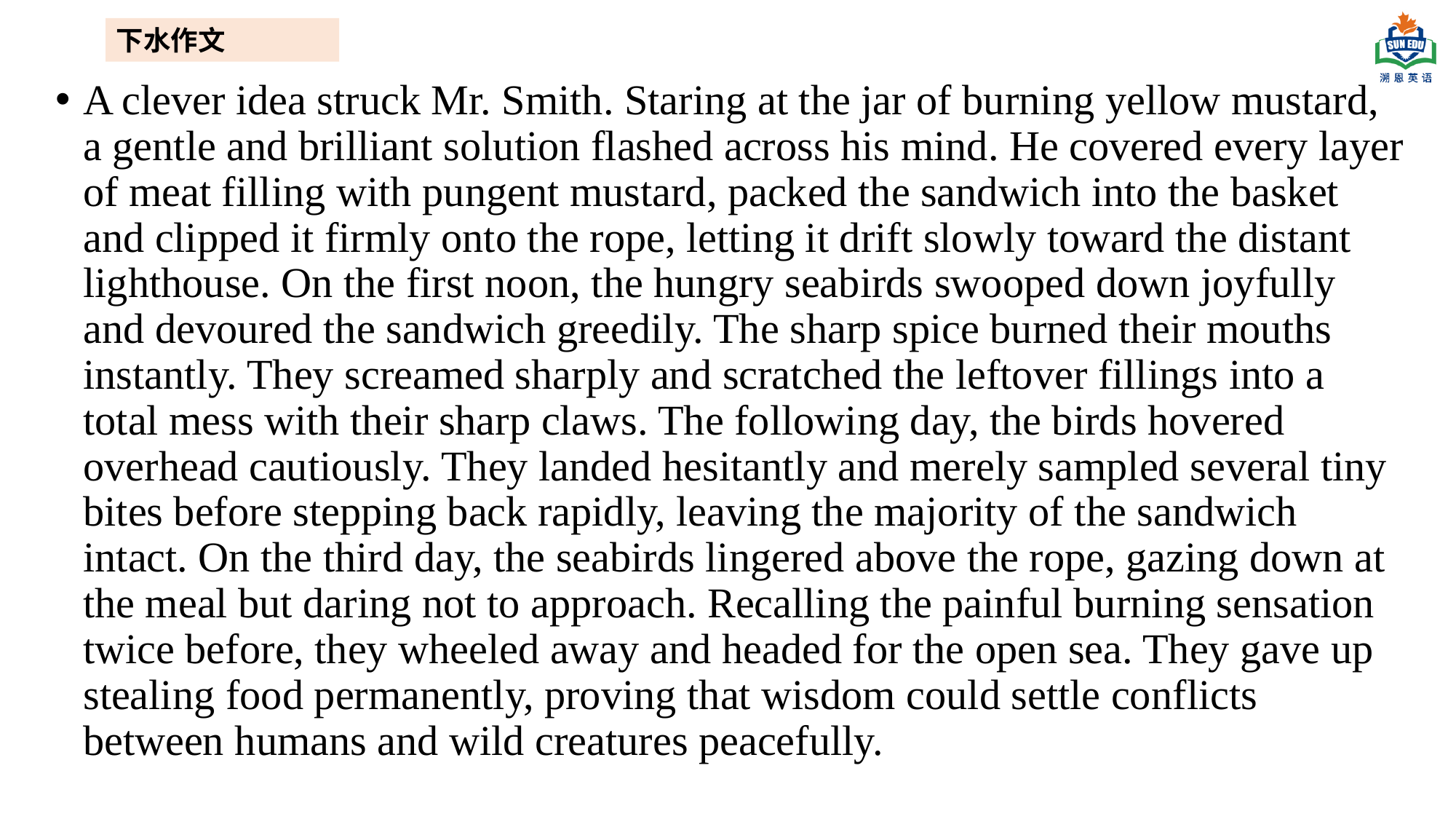

下水作文
A clever idea struck Mr. Smith. Staring at the jar of burning yellow mustard, a gentle and brilliant solution flashed across his mind. He covered every layer of meat filling with pungent mustard, packed the sandwich into the basket and clipped it firmly onto the rope, letting it drift slowly toward the distant lighthouse. On the first noon, the hungry seabirds swooped down joyfully and devoured the sandwich greedily. The sharp spice burned their mouths instantly. They screamed sharply and scratched the leftover fillings into a total mess with their sharp claws. The following day, the birds hovered overhead cautiously. They landed hesitantly and merely sampled several tiny bites before stepping back rapidly, leaving the majority of the sandwich intact. On the third day, the seabirds lingered above the rope, gazing down at the meal but daring not to approach. Recalling the painful burning sensation twice before, they wheeled away and headed for the open sea. They gave up stealing food permanently, proving that wisdom could settle conflicts between humans and wild creatures peacefully.